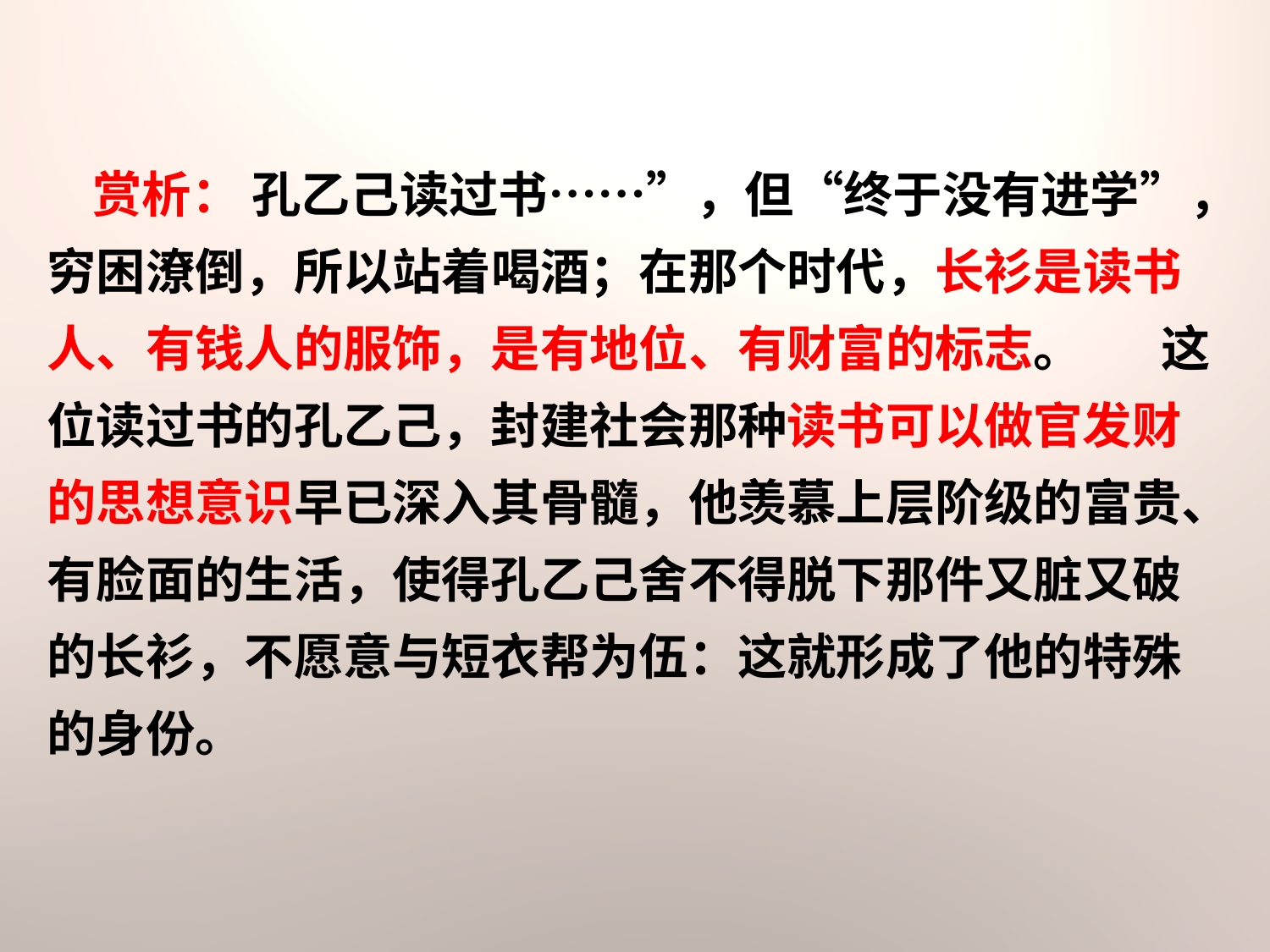

赏析： 孔乙己读过书……”，但“终于没有进学”，穷困潦倒，所以站着喝酒；在那个时代，长衫是读书人、有钱人的服饰，是有地位、有财富的标志。       这位读过书的孔乙己，封建社会那种读书可以做官发财的思想意识早已深入其骨髓，他羡慕上层阶级的富贵、有脸面的生活，使得孔乙己舍不得脱下那件又脏又破的长衫，不愿意与短衣帮为伍：这就形成了他的特殊的身份。